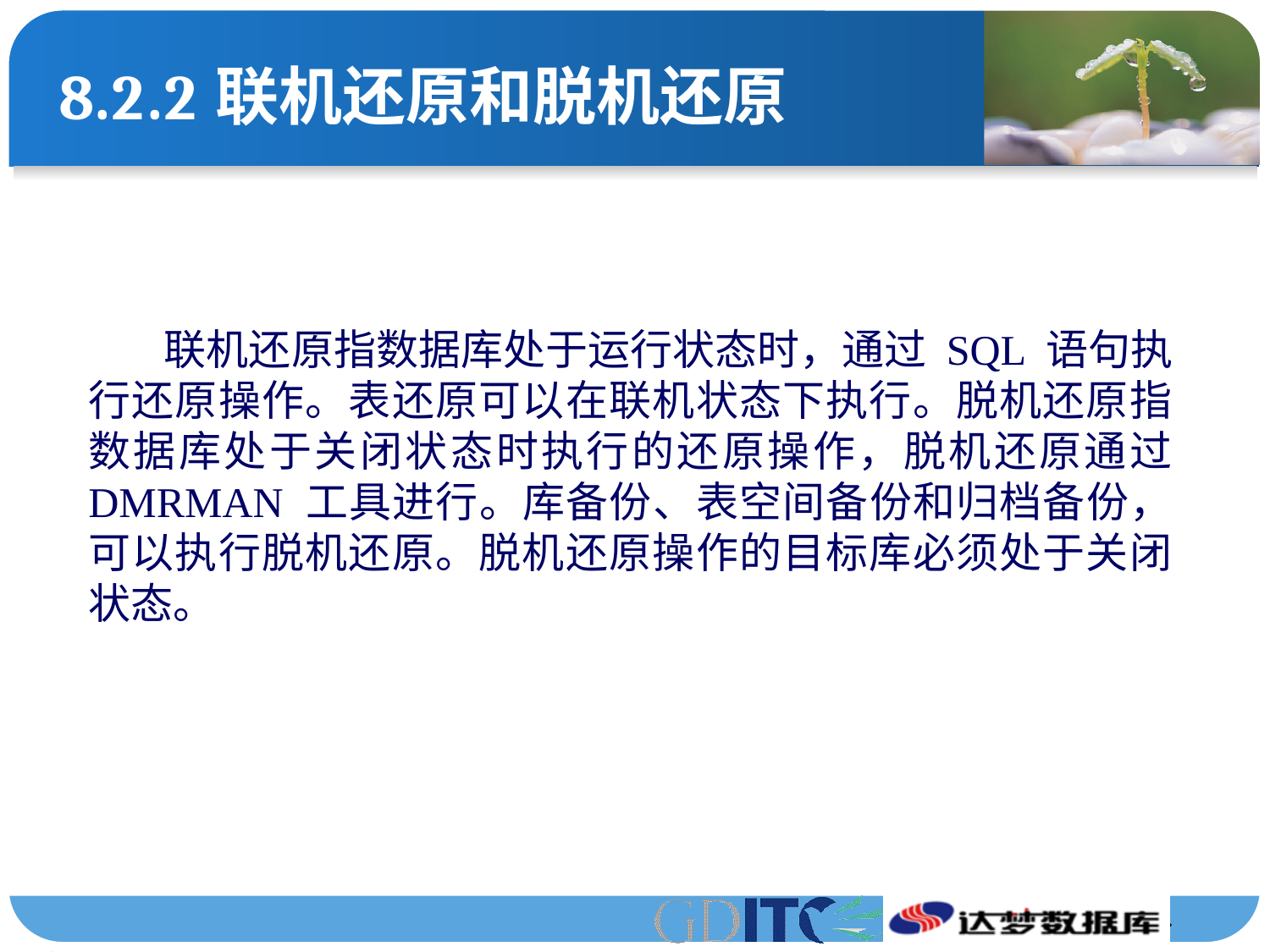

# 8.2.2联机还原和脱机还原
   联机还原指数据库处于运行状态时，通过 SQL 语句执行还原操作。表还原可以在联机状态下执行。脱机还原指数据库处于关闭状态时执行的还原操作，脱机还原通过 DMRMAN 工具进行。库备份、表空间备份和归档备份，可以执行脱机还原。脱机还原操作的目标库必须处于关闭状态。